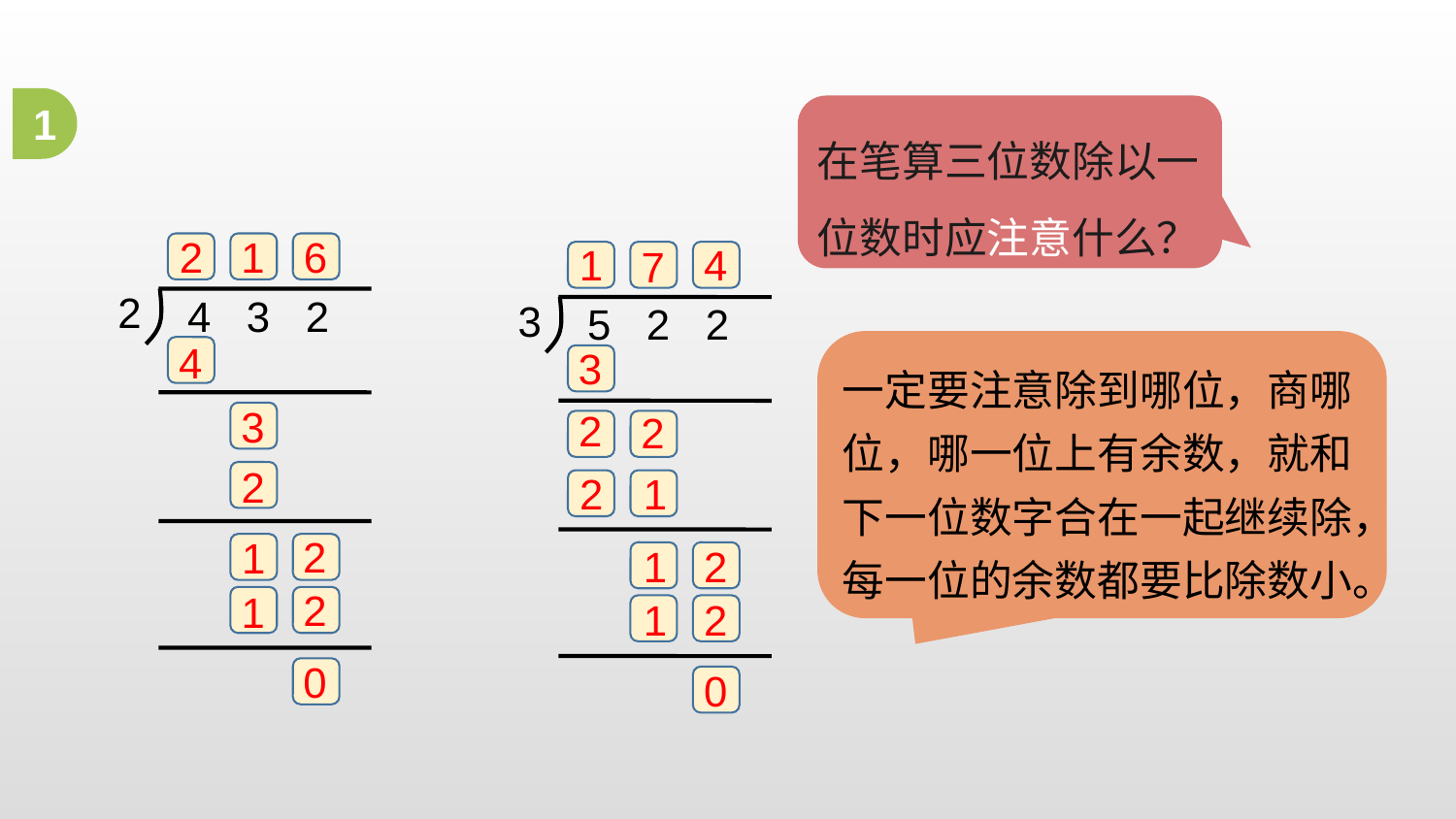

1
在笔算三位数除以一位数时应注意什么？

2
1
6
4
1

2
4   3   2

7

3
5   2   2

4
一定要注意除到哪位，商哪位，哪一位上有余数，就和下一位数字合在一起继续除，每一位的余数都要比除数小。
3
3
2
2
2
2
1
2
1
1
2
2
1
1
2
0
0